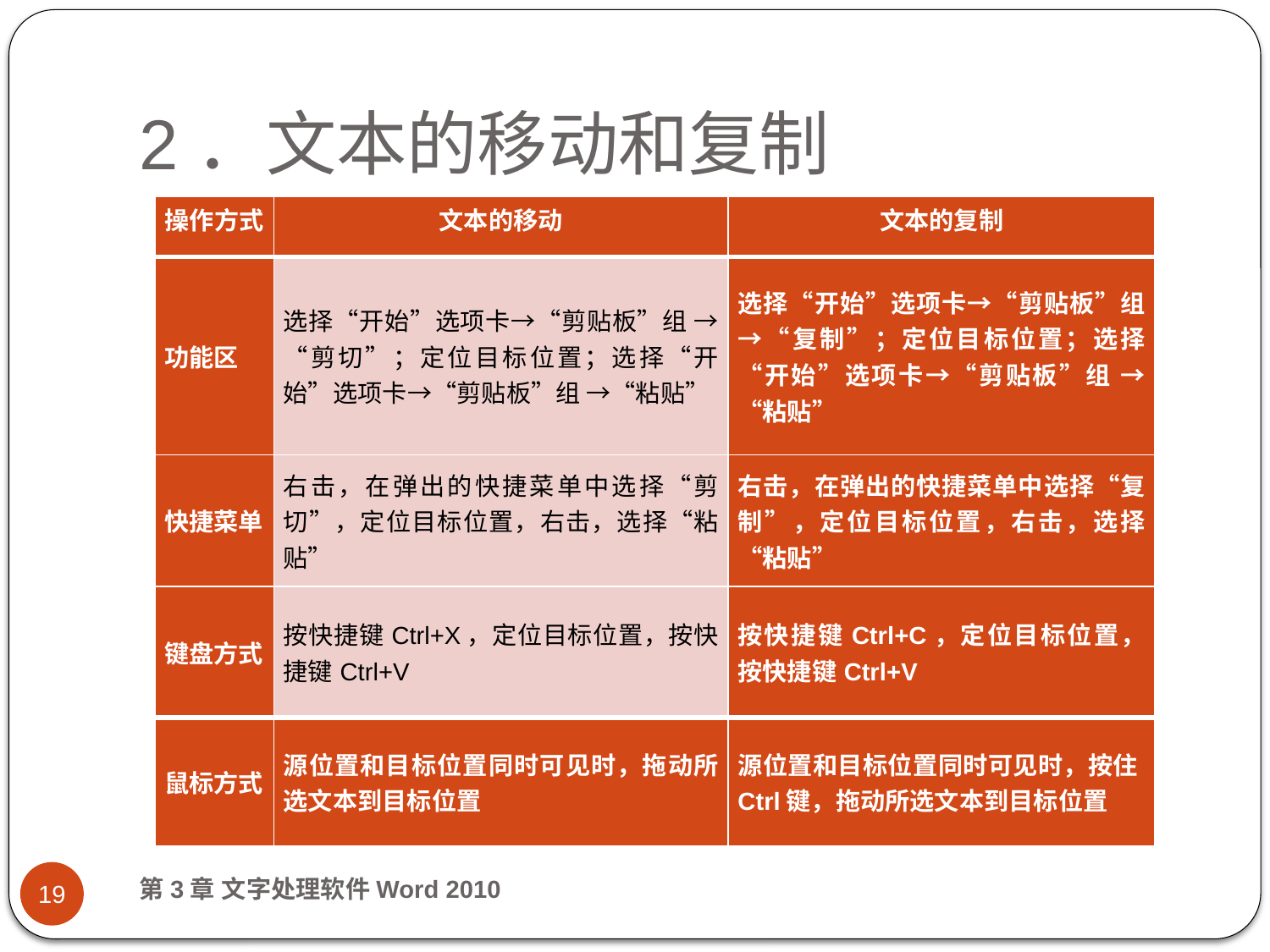

# 2．文本的移动和复制
| 操作方式 | 文本的移动 | 文本的复制 |
| --- | --- | --- |
| 功能区 | 选择“开始”选项卡→“剪贴板”组 →“剪切”；定位目标位置；选择“开始”选项卡→“剪贴板”组 →“粘贴” | 选择“开始”选项卡→“剪贴板”组 →“复制”；定位目标位置；选择“开始”选项卡→“剪贴板”组 →“粘贴” |
| 快捷菜单 | 右击，在弹出的快捷菜单中选择“剪切”，定位目标位置，右击，选择“粘贴” | 右击，在弹出的快捷菜单中选择“复制”，定位目标位置，右击，选择“粘贴” |
| 键盘方式 | 按快捷键Ctrl+X，定位目标位置，按快捷键Ctrl+V | 按快捷键Ctrl+C，定位目标位置，按快捷键Ctrl+V |
| 鼠标方式 | 源位置和目标位置同时可见时，拖动所选文本到目标位置 | 源位置和目标位置同时可见时，按住Ctrl键，拖动所选文本到目标位置 |
第3章 文字处理软件Word 2010
19